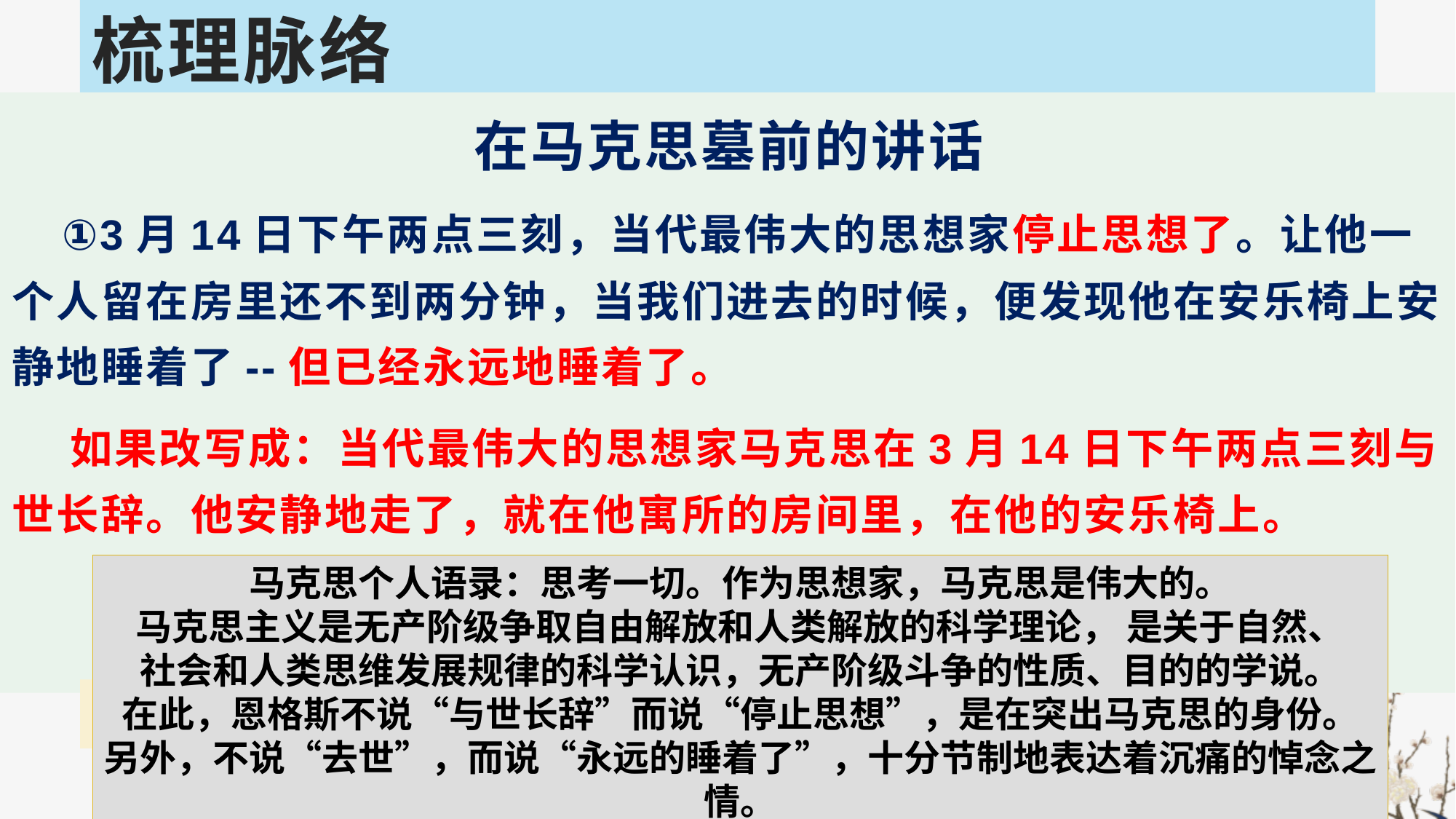

# 梳理脉络
在马克思墓前的讲话
    ①3月14日下午两点三刻，当代最伟大的思想家停止思想了。让他一个人留在房里还不到两分钟，当我们进去的时候，便发现他在安乐椅上安静地睡着了--但已经永远地睡着了。
    如果改写成：当代最伟大的思想家马克思在3月14日下午两点三刻与世长辞。他安静地走了，就在他寓所的房间里，在他的安乐椅上。
马克思个人语录：思考一切。作为思想家，马克思是伟大的。
马克思主义是无产阶级争取自由解放和人类解放的科学理论， 是关于自然、
社会和人类思维发展规律的科学认识，无产阶级斗争的性质、目的的学说。
在此，恩格斯不说“与世长辞”而说“停止思想”，是在突出马克思的身份。
另外，不说“去世”，而说“永远的睡着了”，十分节制地表达着沉痛的悼念之情。
交代了马克思逝世的时间、地点。